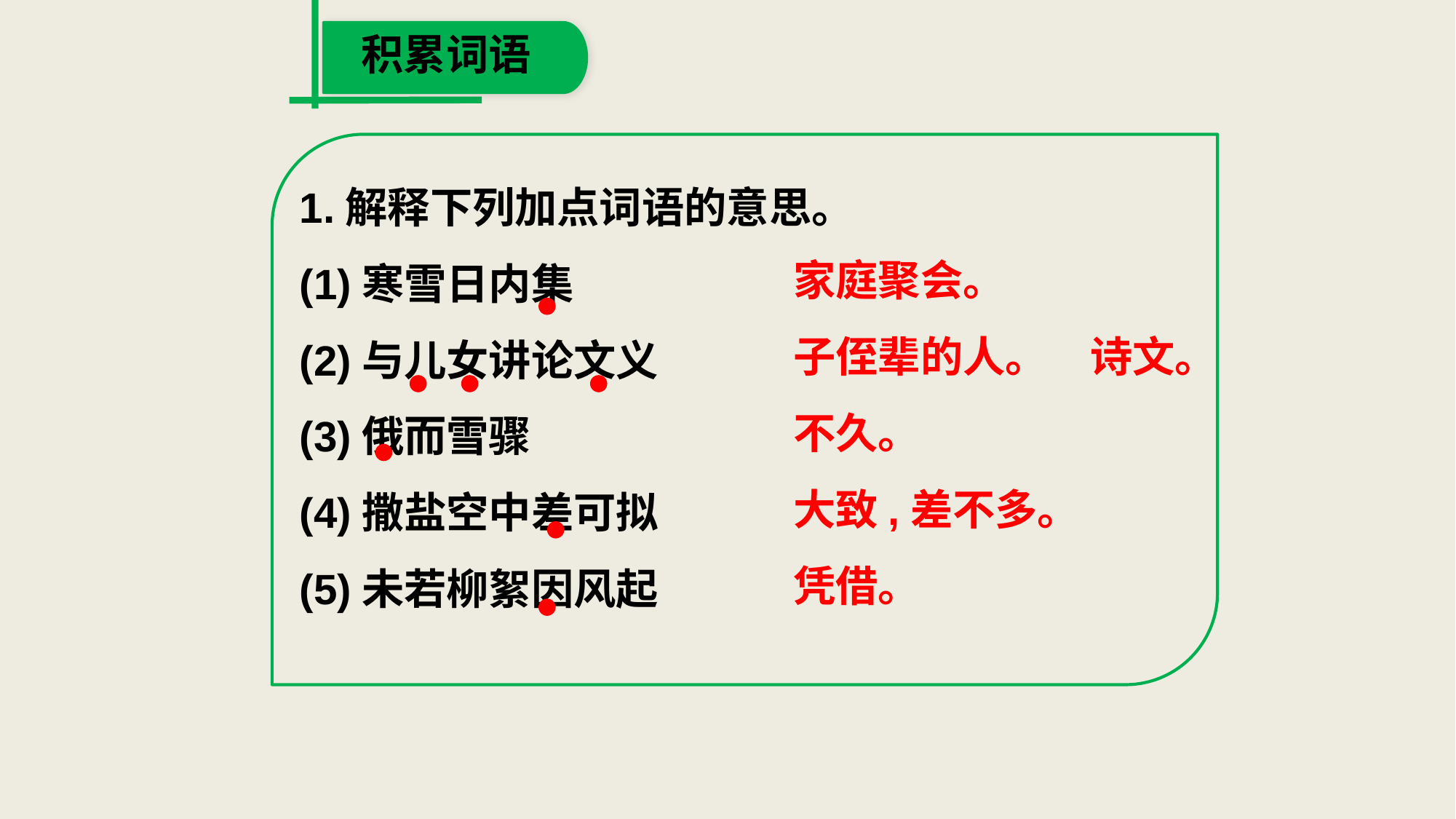

积累词语

1.解释下列加点词语的意思。
(1)寒雪日内集
(2)与儿女讲论文义
(3)俄而雪骤
(4)撒盐空中差可拟
(5)未若柳絮因风起
家庭聚会。
子侄辈的人。　诗文。
不久。
大致,差不多。
凭借。